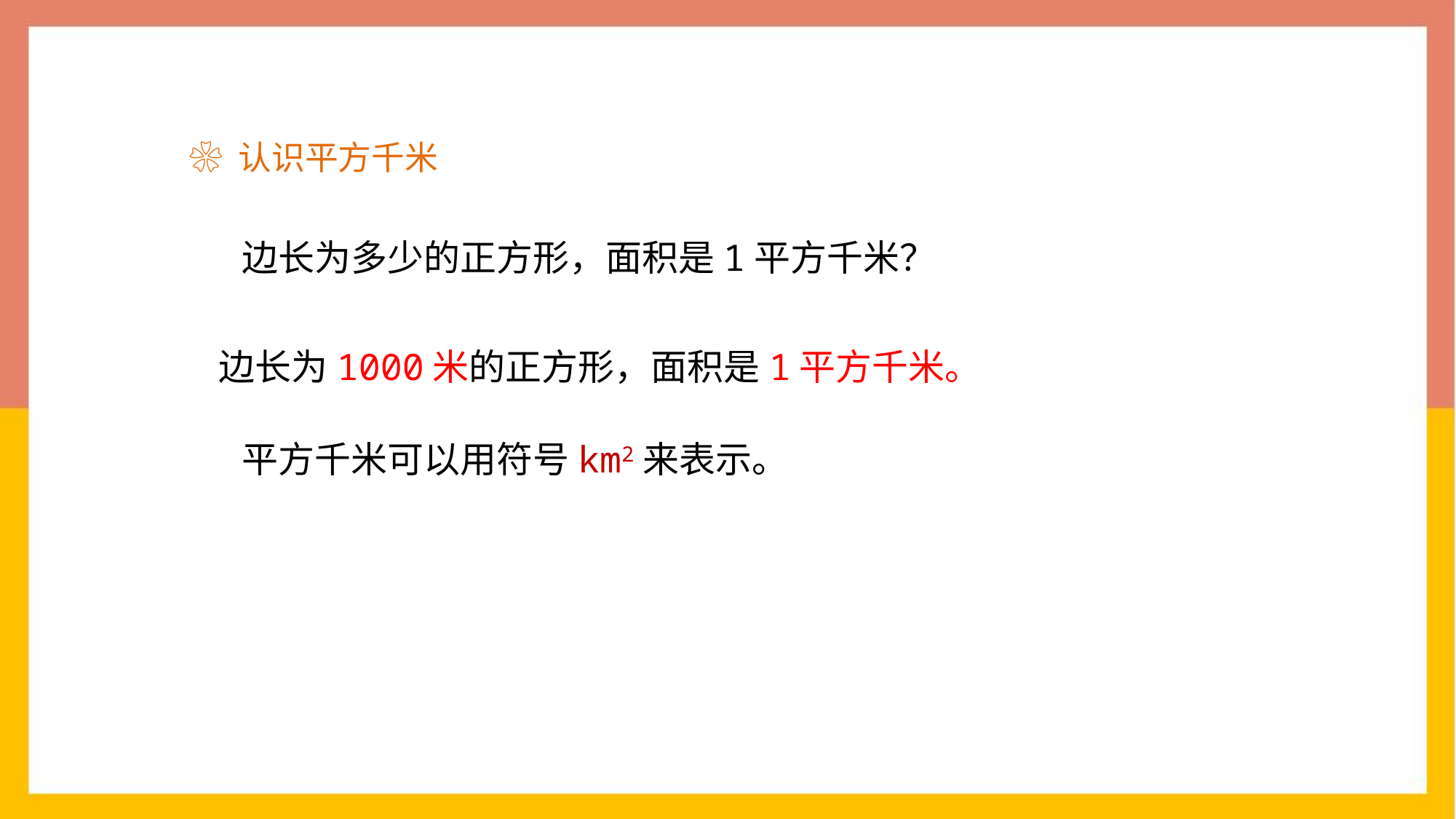

❀ 认识平方千米
边长为多少的正方形，面积是1平方千米？
边长为1000米的正方形，面积是1平方千米。
平方千米可以用符号km2来表示。